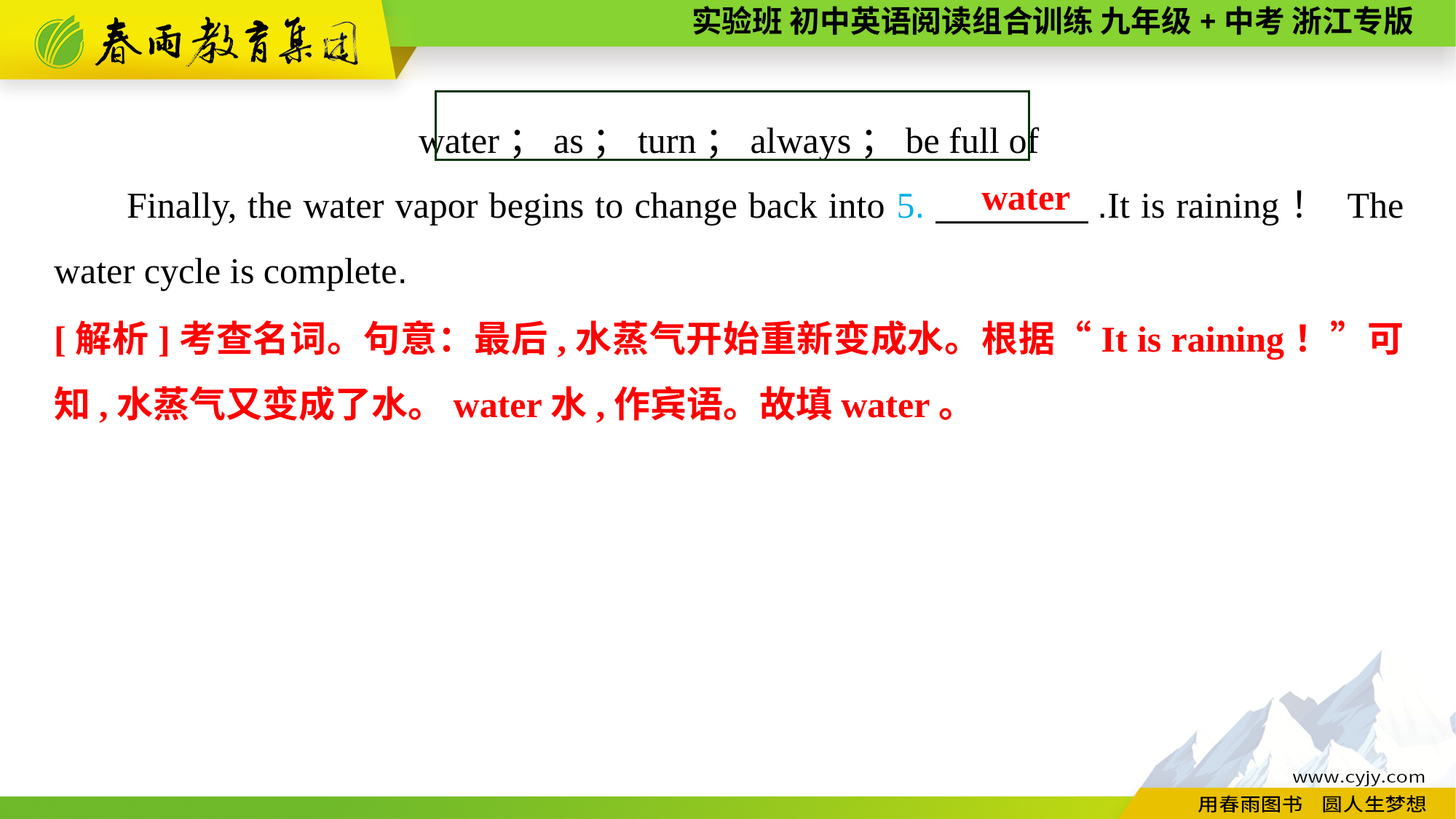

water；as；turn；always；be full of
Finally, the water vapor begins to change back into 5.　　　　.It is raining！ The water cycle is complete.

water
[解析]考查名词。句意：最后,水蒸气开始重新变成水。根据“It is raining！”可知,水蒸气又变成了水。water水,作宾语。故填water。